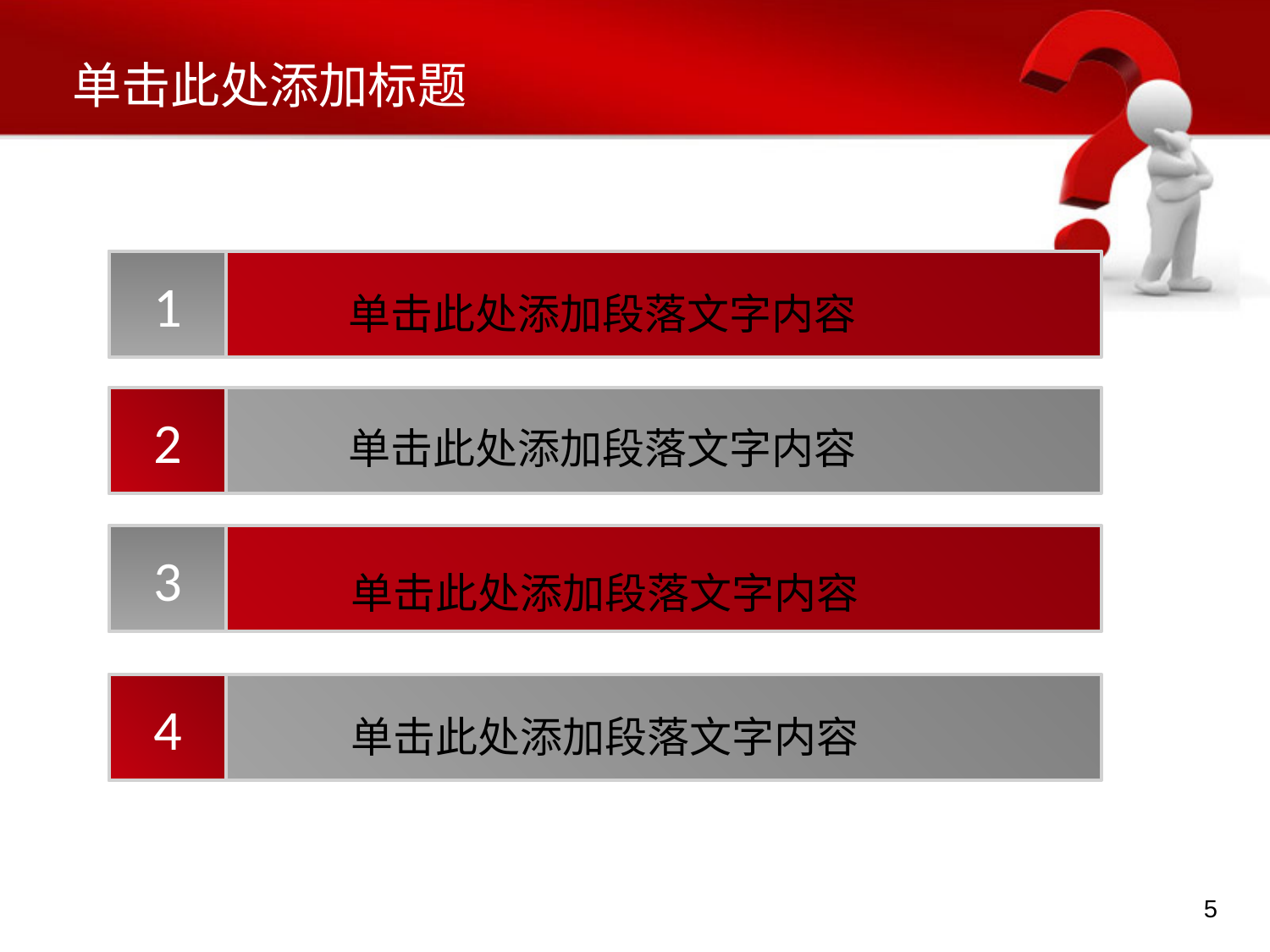

# 单击此处添加标题

1
单击此处添加段落文字内容

2
单击此处添加段落文字内容

3
单击此处添加段落文字内容

4
单击此处添加段落文字内容
5